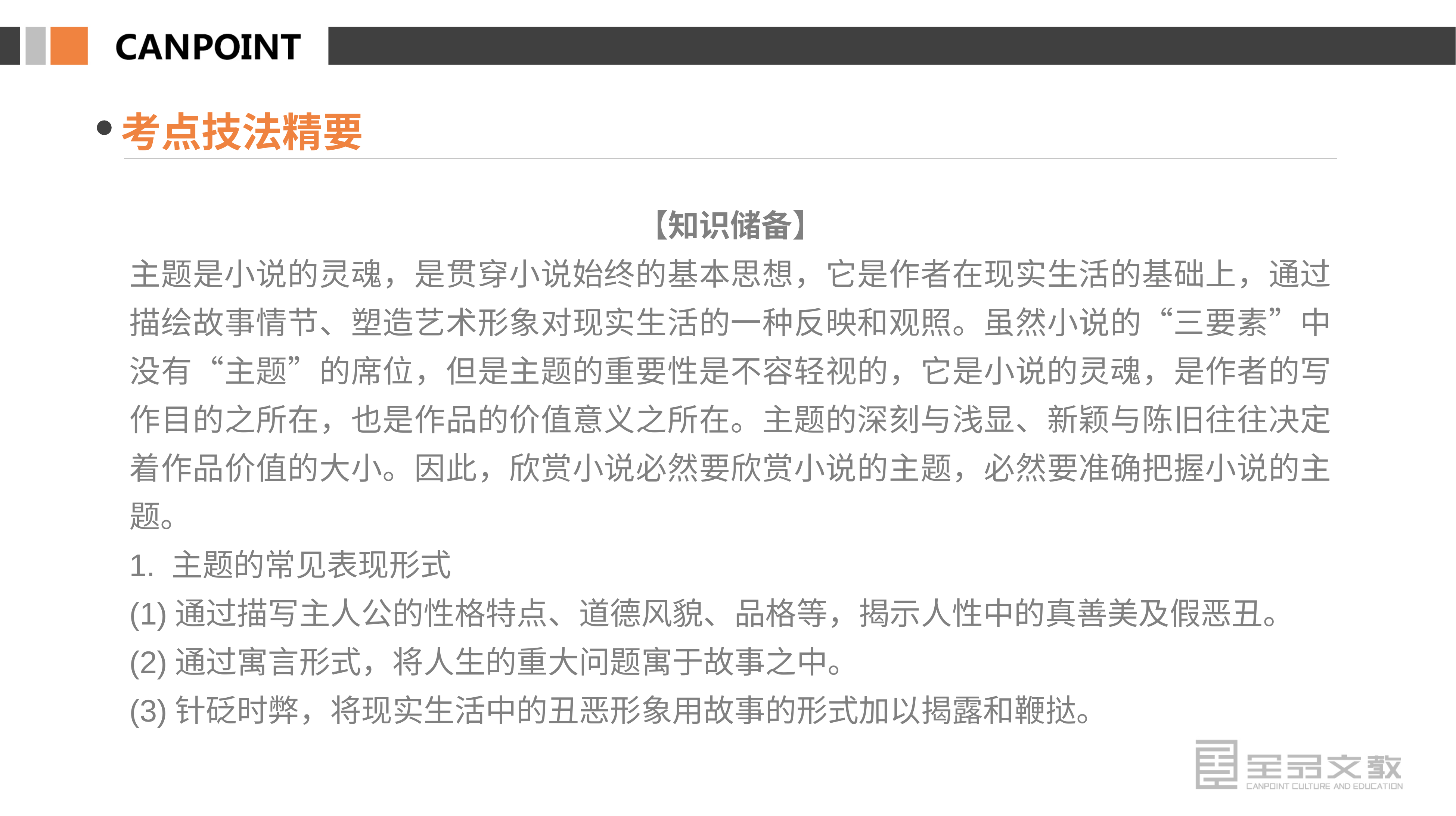

考点技法精要

【知识储备】
主题是小说的灵魂，是贯穿小说始终的基本思想，它是作者在现实生活的基础上，通过描绘故事情节、塑造艺术形象对现实生活的一种反映和观照。虽然小说的“三要素”中没有“主题”的席位，但是主题的重要性是不容轻视的，它是小说的灵魂，是作者的写作目的之所在，也是作品的价值意义之所在。主题的深刻与浅显、新颖与陈旧往往决定着作品价值的大小。因此，欣赏小说必然要欣赏小说的主题，必然要准确把握小说的主题。
1. 主题的常见表现形式
(1)通过描写主人公的性格特点、道德风貌、品格等，揭示人性中的真善美及假恶丑。
(2)通过寓言形式，将人生的重大问题寓于故事之中。
(3)针砭时弊，将现实生活中的丑恶形象用故事的形式加以揭露和鞭挞。